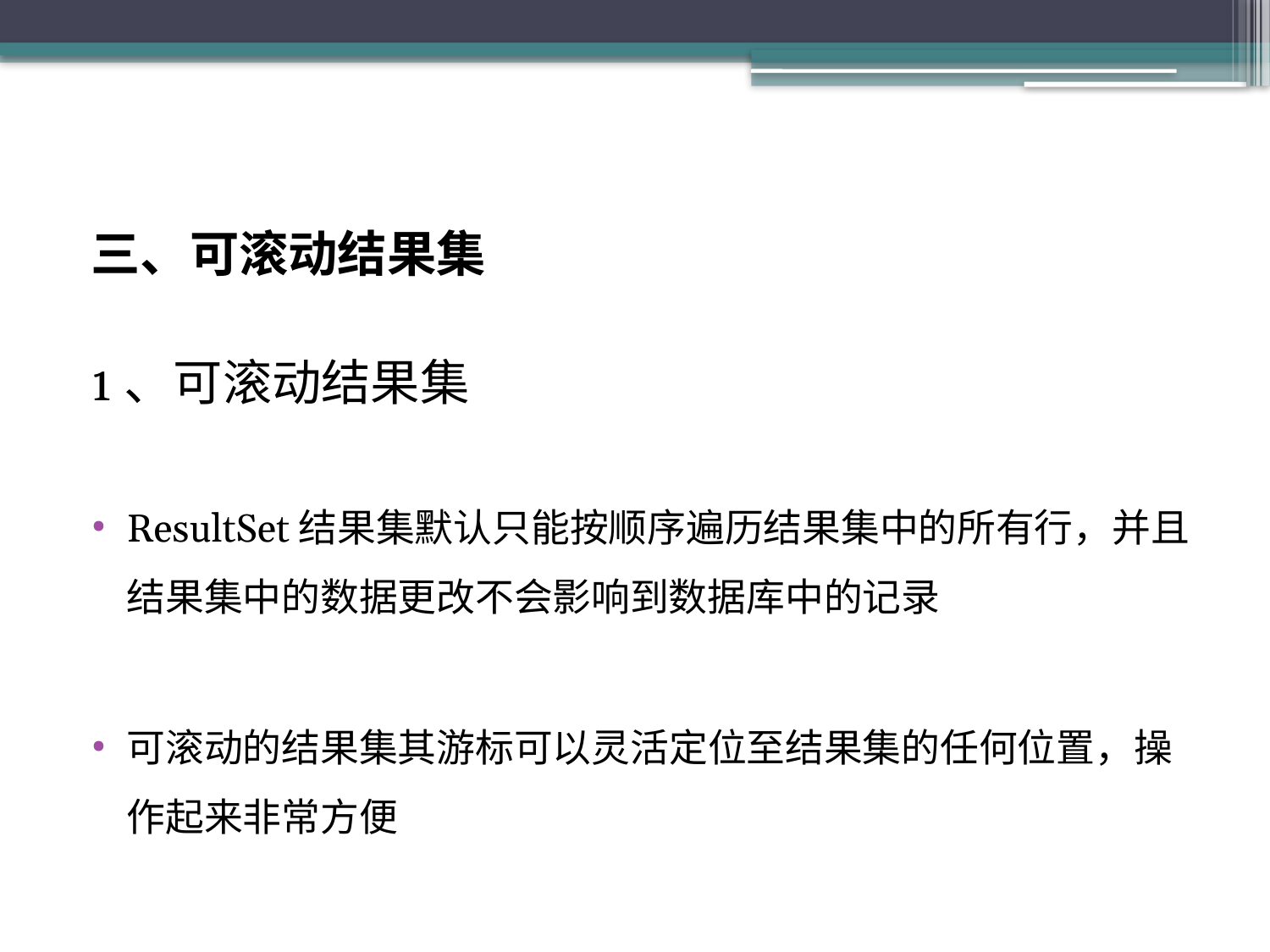

#
三、可滚动结果集

1、可滚动结果集

ResultSet结果集默认只能按顺序遍历结果集中的所有行，并且结果集中的数据更改不会影响到数据库中的记录

可滚动的结果集其游标可以灵活定位至结果集的任何位置，操作起来非常方便